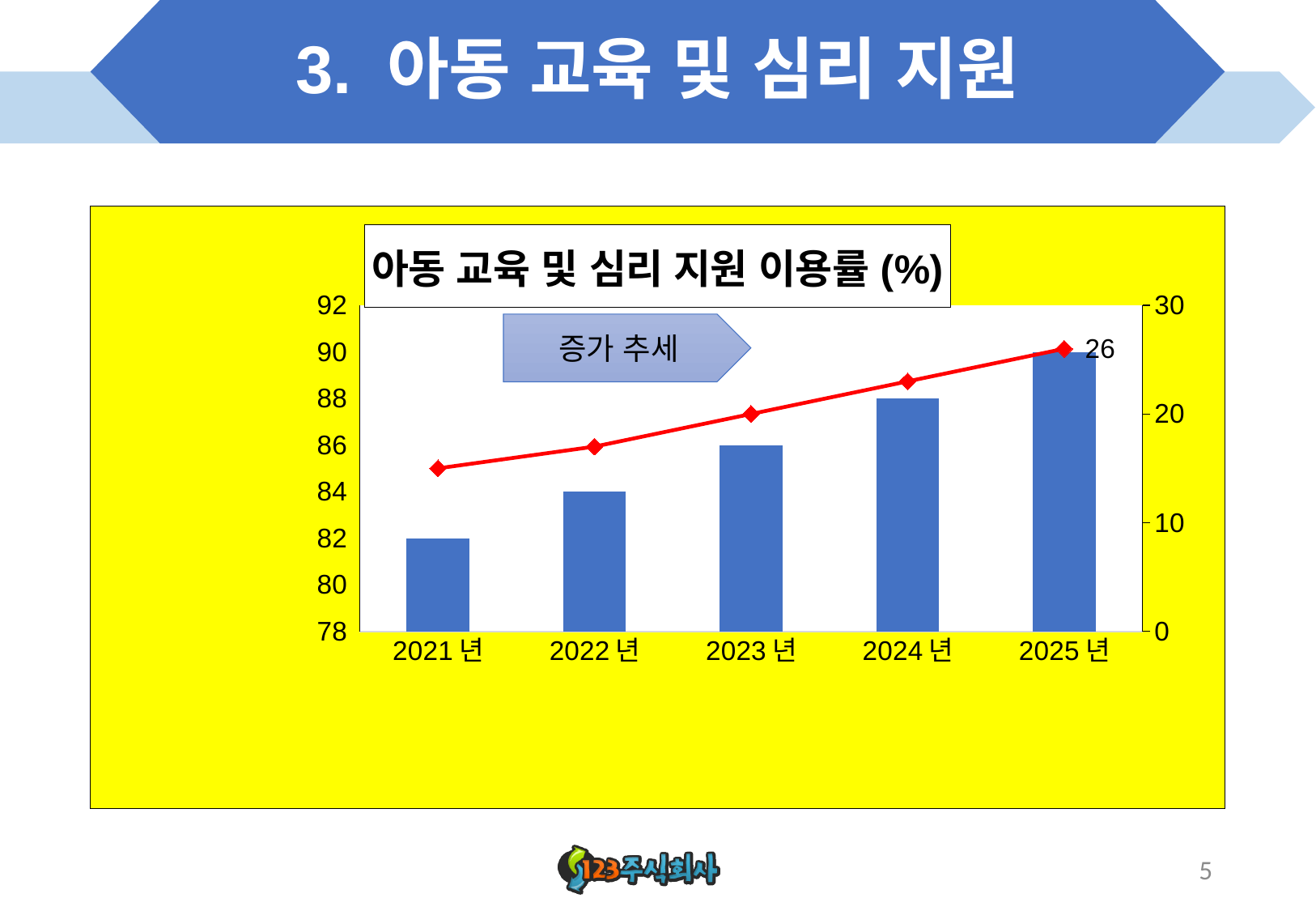

# 3. 아동 교육 및 심리 지원

### Chart: 아동 교육 및 심리 지원 이용률(%)

| Category | 교육 및 보육시설 | 아동 심리 상담 지원 |
|---|---|---|
| 2021년 | 82.0 | 15.0 |
| 2022년 | 84.0 | 17.0 |
| 2023년 | 86.0 | 20.0 |
| 2024년 | 88.0 | 23.0 |
| 2025년 | 90.0 | 26.0 |
증가 추세
5